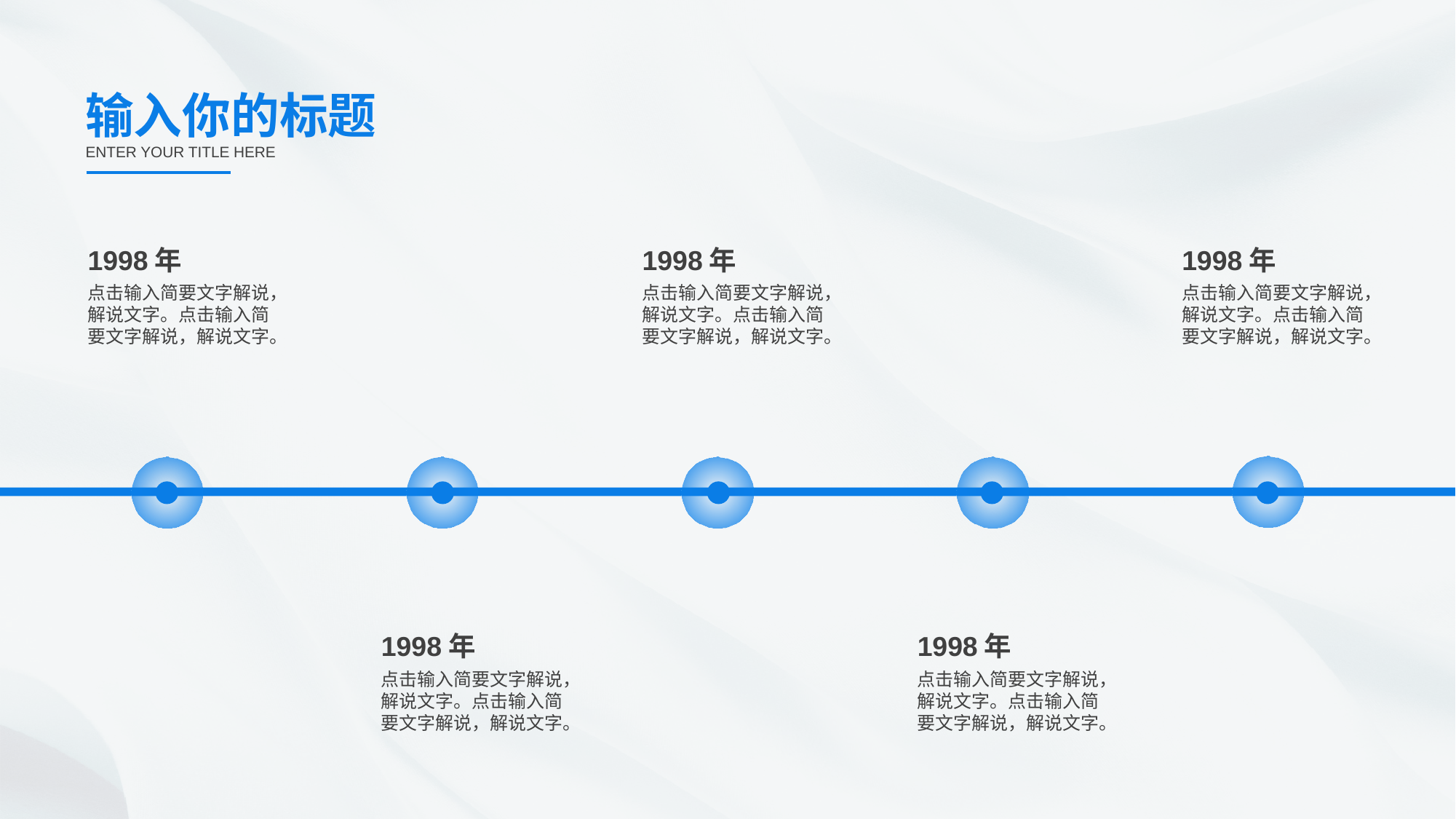

输入你的标题
ENTER YOUR TITLE HERE
1998年
1998年
1998年
点击输入简要文字解说，解说文字。点击输入简要文字解说，解说文字。
点击输入简要文字解说，解说文字。点击输入简要文字解说，解说文字。
点击输入简要文字解说，解说文字。点击输入简要文字解说，解说文字。

1998年
1998年
点击输入简要文字解说，解说文字。点击输入简要文字解说，解说文字。
点击输入简要文字解说，解说文字。点击输入简要文字解说，解说文字。